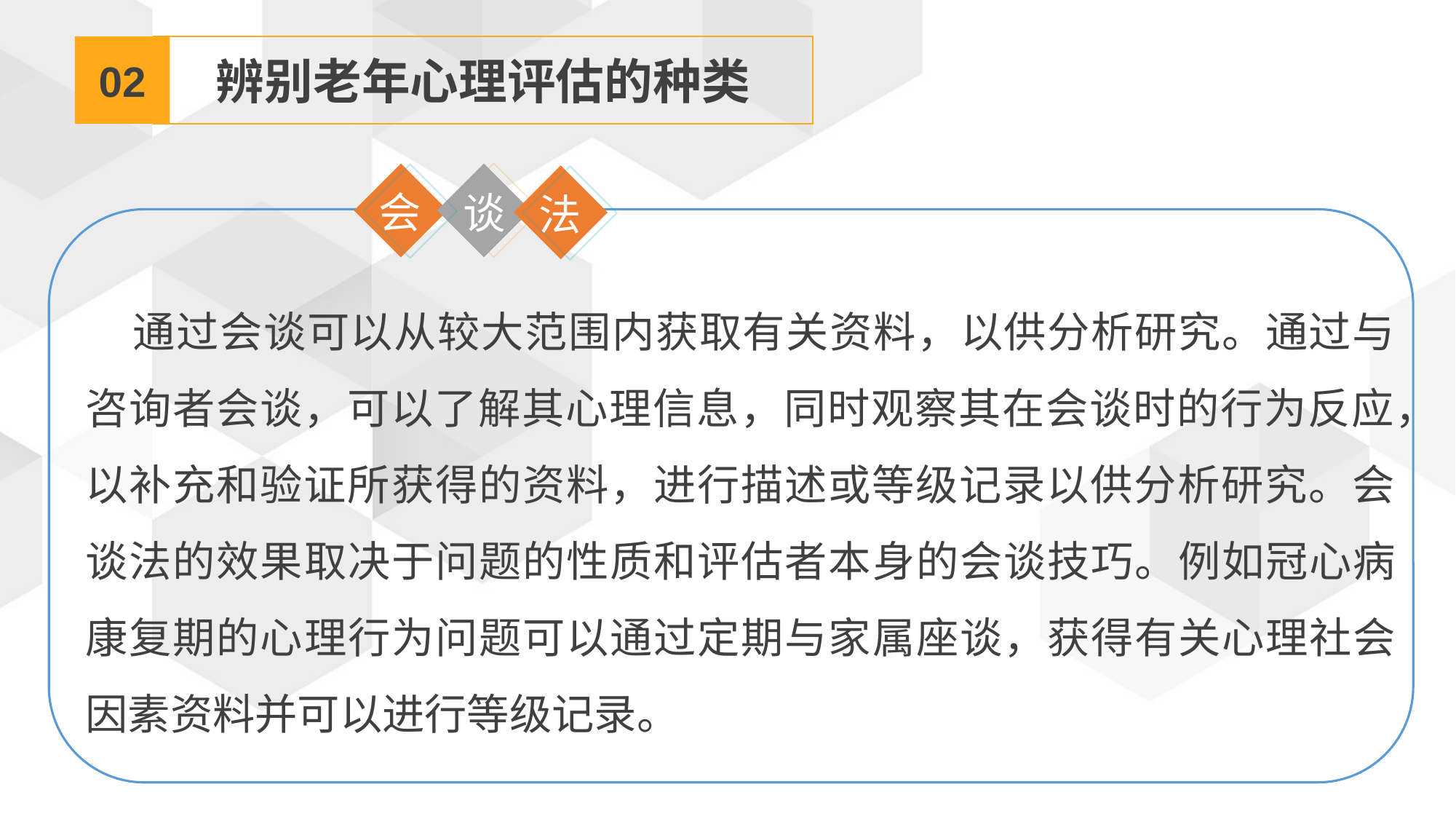

02
辨别老年心理评估的种类

会

谈

法

通过会谈可以从较大范围内获取有关资料，以供分析研究。通过与咨询者会谈，可以了解其心理信息，同时观察其在会谈时的行为反应，以补充和验证所获得的资料，进行描述或等级记录以供分析研究。会谈法的效果取决于问题的性质和评估者本身的会谈技巧。例如冠心病康复期的心理行为问题可以通过定期与家属座谈，获得有关心理社会因素资料并可以进行等级记录。